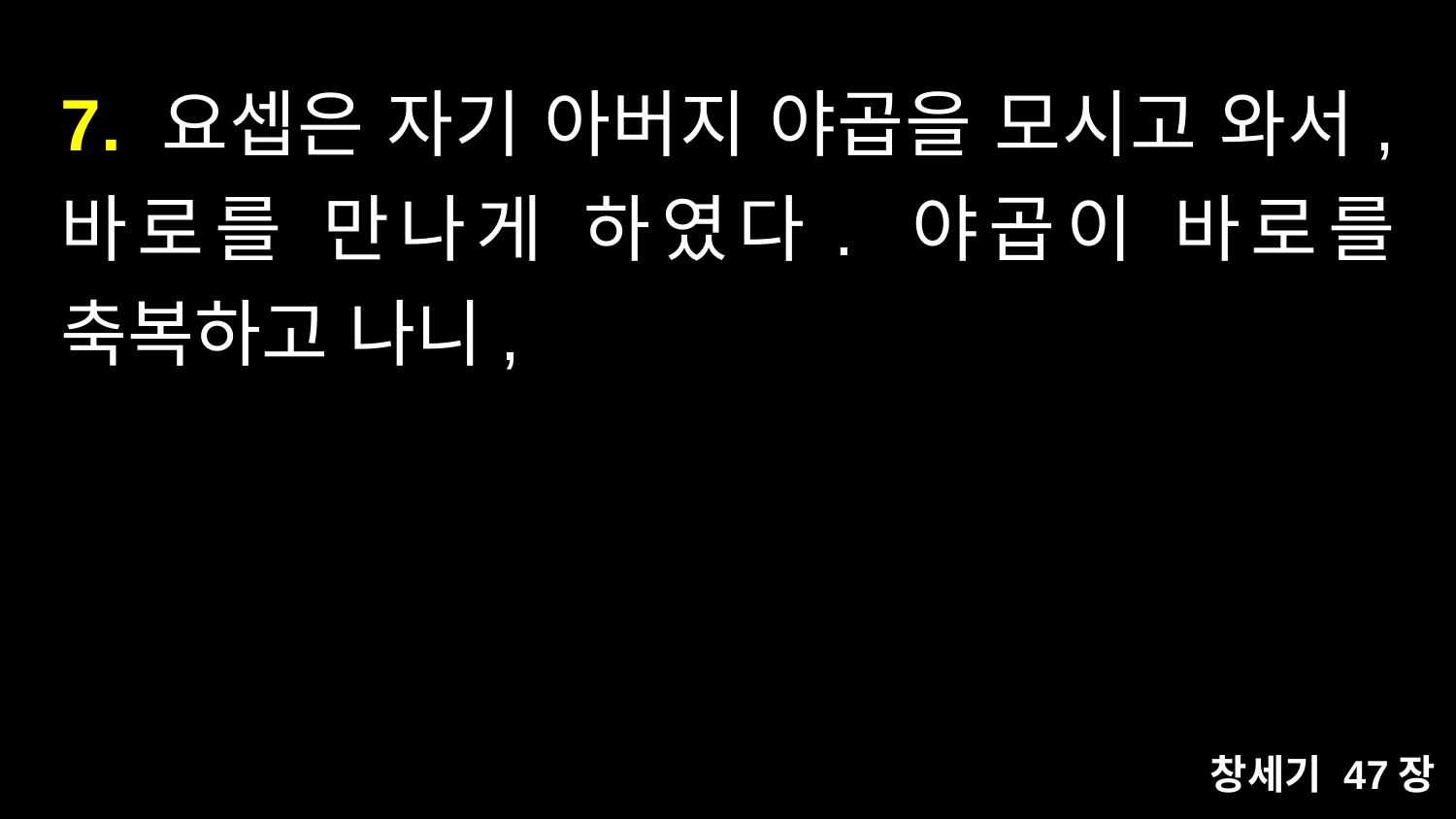

# 7. 요셉은 자기 아버지 야곱을 모시고 와서, 바로를 만나게 하였다. 야곱이 바로를 축복하고 나니,
창세기 47장